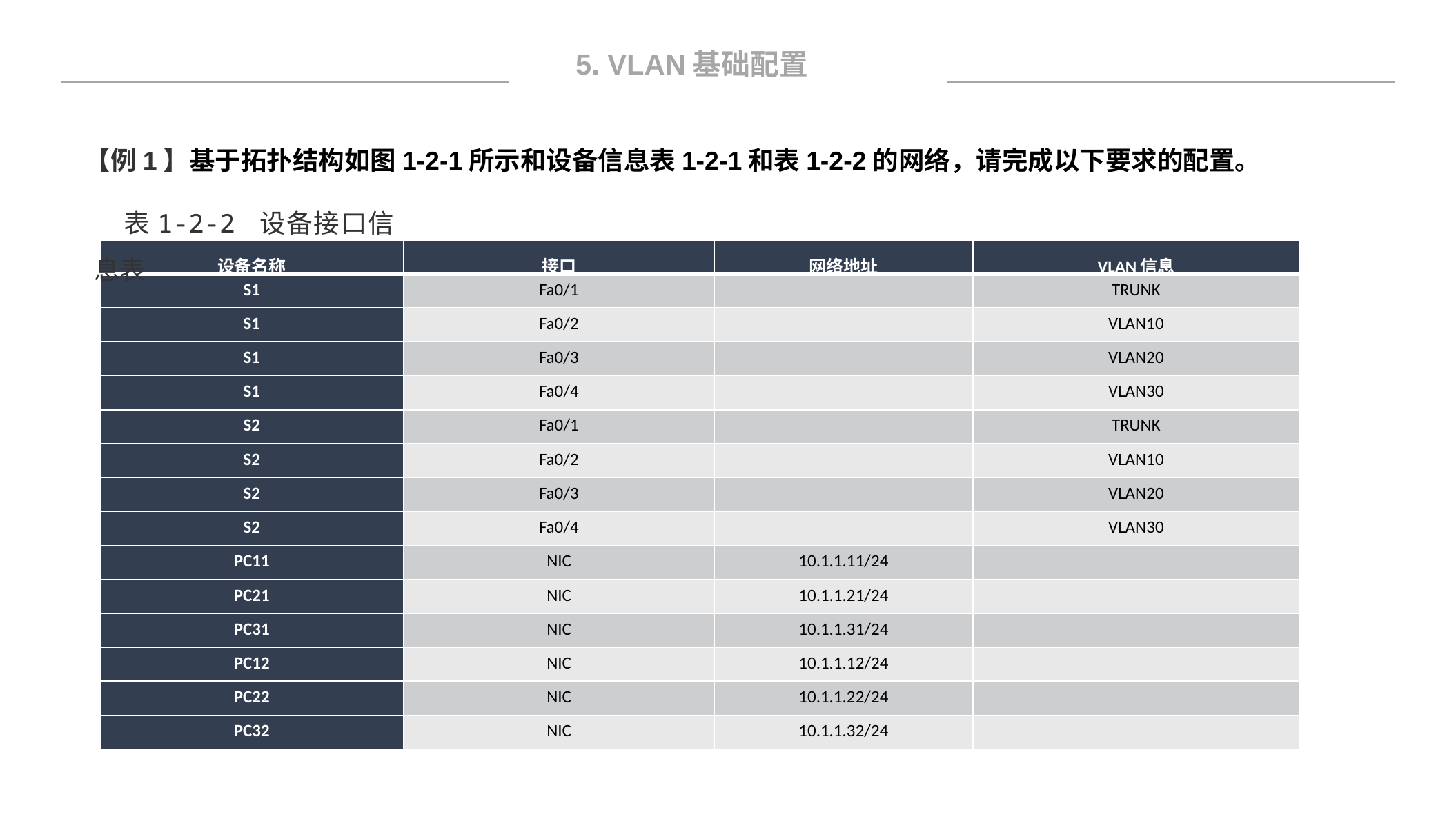

5. VLAN基础配置
【例1】基于拓扑结构如图1-2-1所示和设备信息表1-2-1和表1-2-2的网络，请完成以下要求的配置。
表1-2-2 设备接口信息表
| 设备名称 | 接口 | 网络地址 | VLAN信息 |
| --- | --- | --- | --- |
| S1 | Fa0/1 |  | TRUNK |
| S1 | Fa0/2 |  | VLAN10 |
| S1 | Fa0/3 |  | VLAN20 |
| S1 | Fa0/4 |  | VLAN30 |
| S2 | Fa0/1 |  | TRUNK |
| S2 | Fa0/2 |  | VLAN10 |
| S2 | Fa0/3 |  | VLAN20 |
| S2 | Fa0/4 |  | VLAN30 |
| PC11 | NIC | 10.1.1.11/24 |  |
| PC21 | NIC | 10.1.1.21/24 |  |
| PC31 | NIC | 10.1.1.31/24 |  |
| PC12 | NIC | 10.1.1.12/24 |  |
| PC22 | NIC | 10.1.1.22/24 |  |
| PC32 | NIC | 10.1.1.32/24 |  |